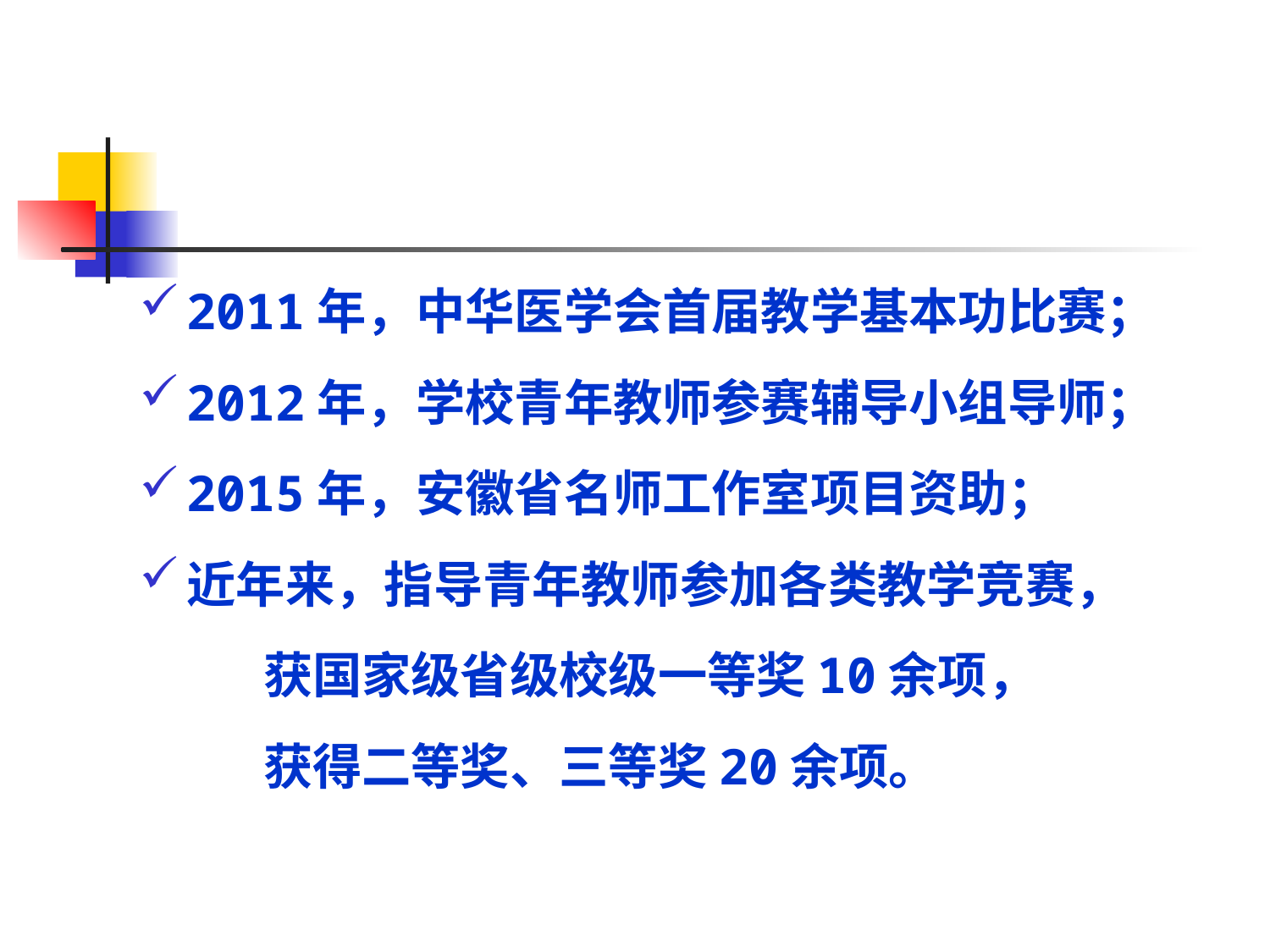

2011年，中华医学会首届教学基本功比赛；
2012年，学校青年教师参赛辅导小组导师；
2015年，安徽省名师工作室项目资助；
近年来，指导青年教师参加各类教学竞赛，
          获国家级省级校级一等奖10余项，
          获得二等奖、三等奖20余项。